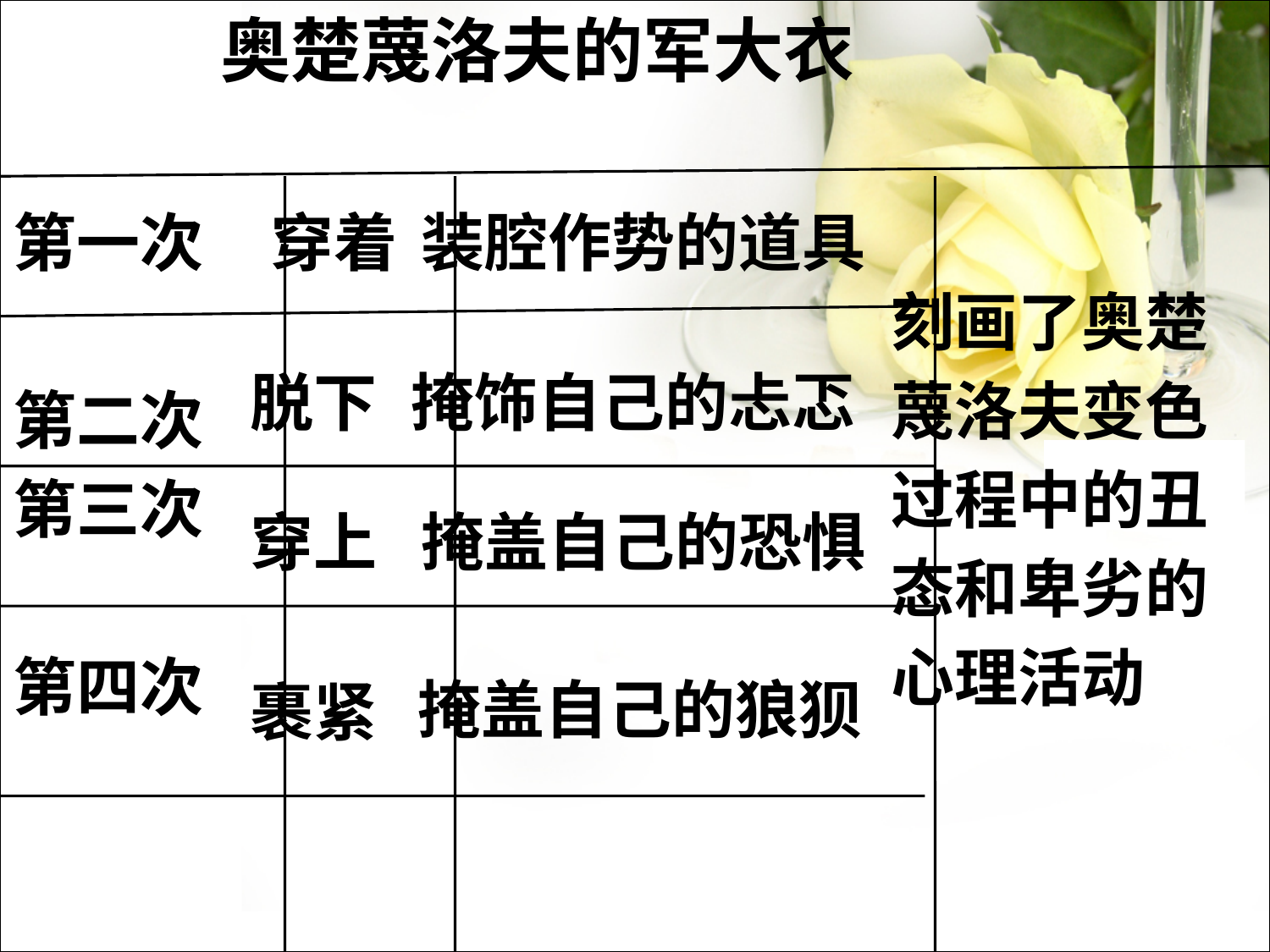

奥楚蔑洛夫的军大衣

第一次

第二次
第三次

第四次

穿着
装腔作势的道具
刻画了奥楚
蔑洛夫变色
过程中的丑
态和卑劣的
心理活动

脱下
掩饰自己的忐忑

穿上
掩盖自己的恐惧

掩盖自己的狼狈
裹紧